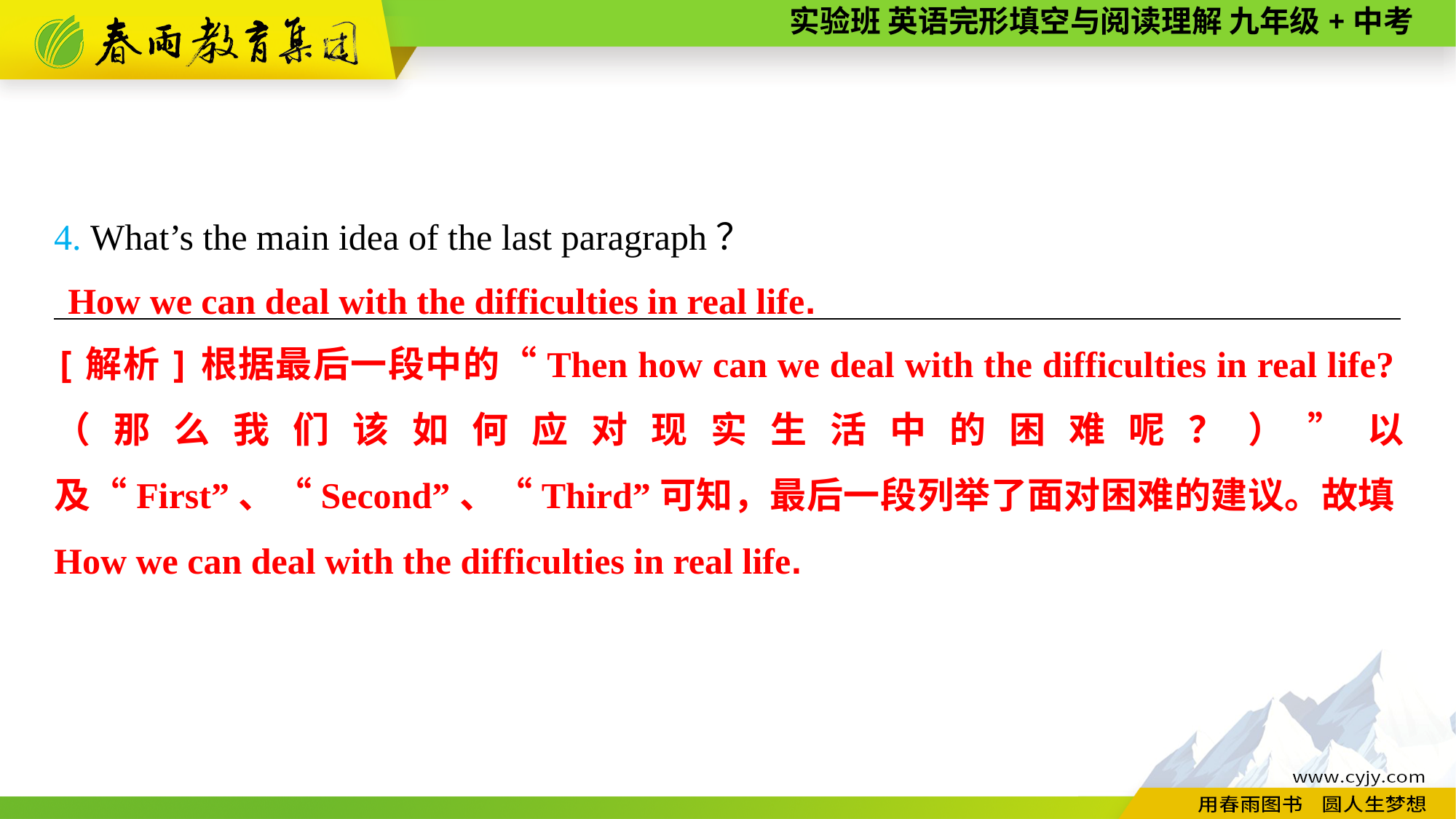

4. What’s the main idea of the last paragraph？
__________________________________________________________________________
How we can deal with the difficulties in real life.
[解析]根据最后一段中的“Then how can we deal with the difficulties in real life?（那么我们该如何应对现实生活中的困难呢？）”以及“First”、“Second”、“Third”可知，最后一段列举了面对困难的建议。故填How we can deal with the difficulties in real life.